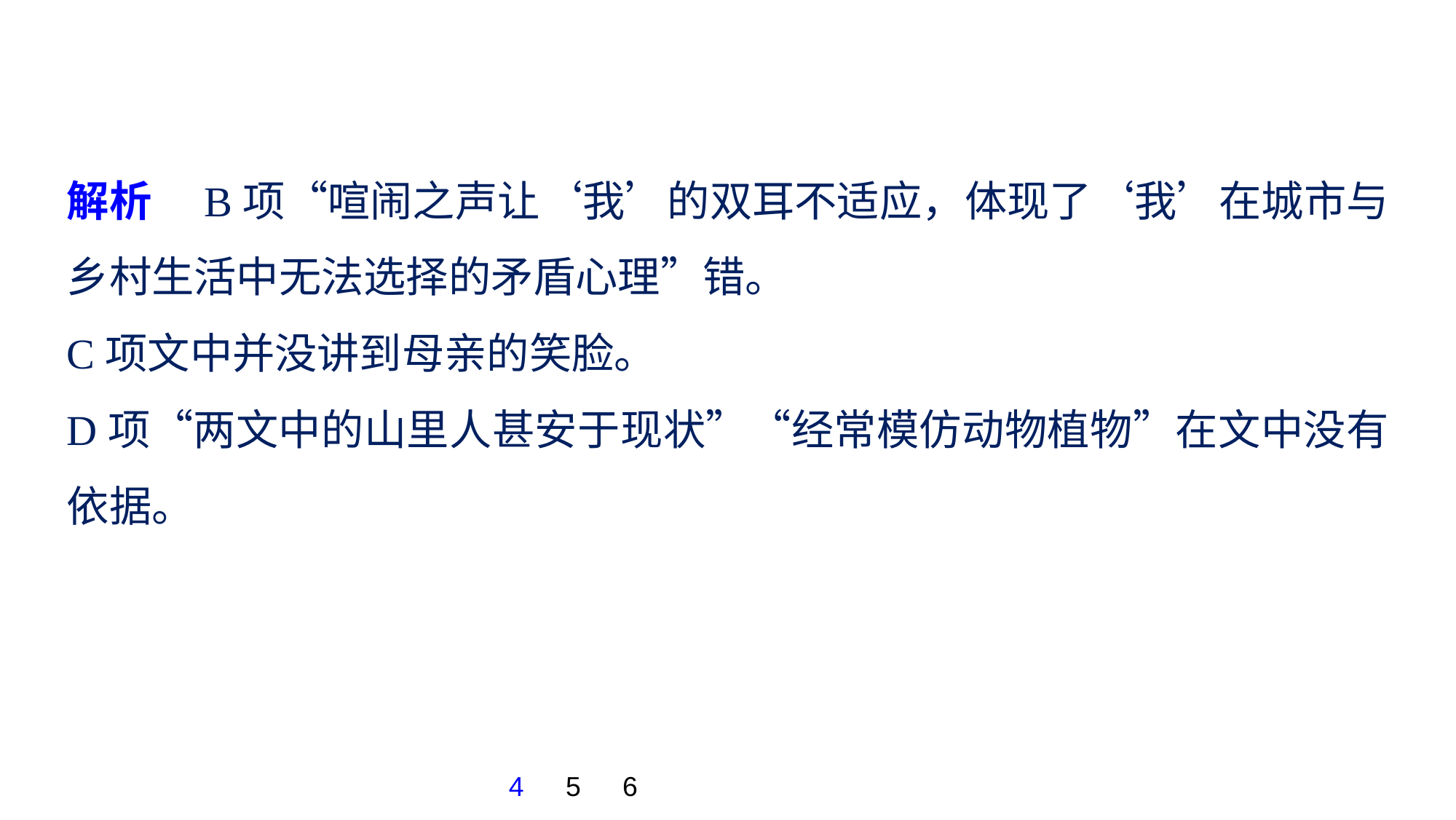

解析　B项“喧闹之声让‘我’的双耳不适应，体现了‘我’在城市与乡村生活中无法选择的矛盾心理”错。
C项文中并没讲到母亲的笑脸。
D项“两文中的山里人甚安于现状”“经常模仿动物植物”在文中没有依据。
4
5
6